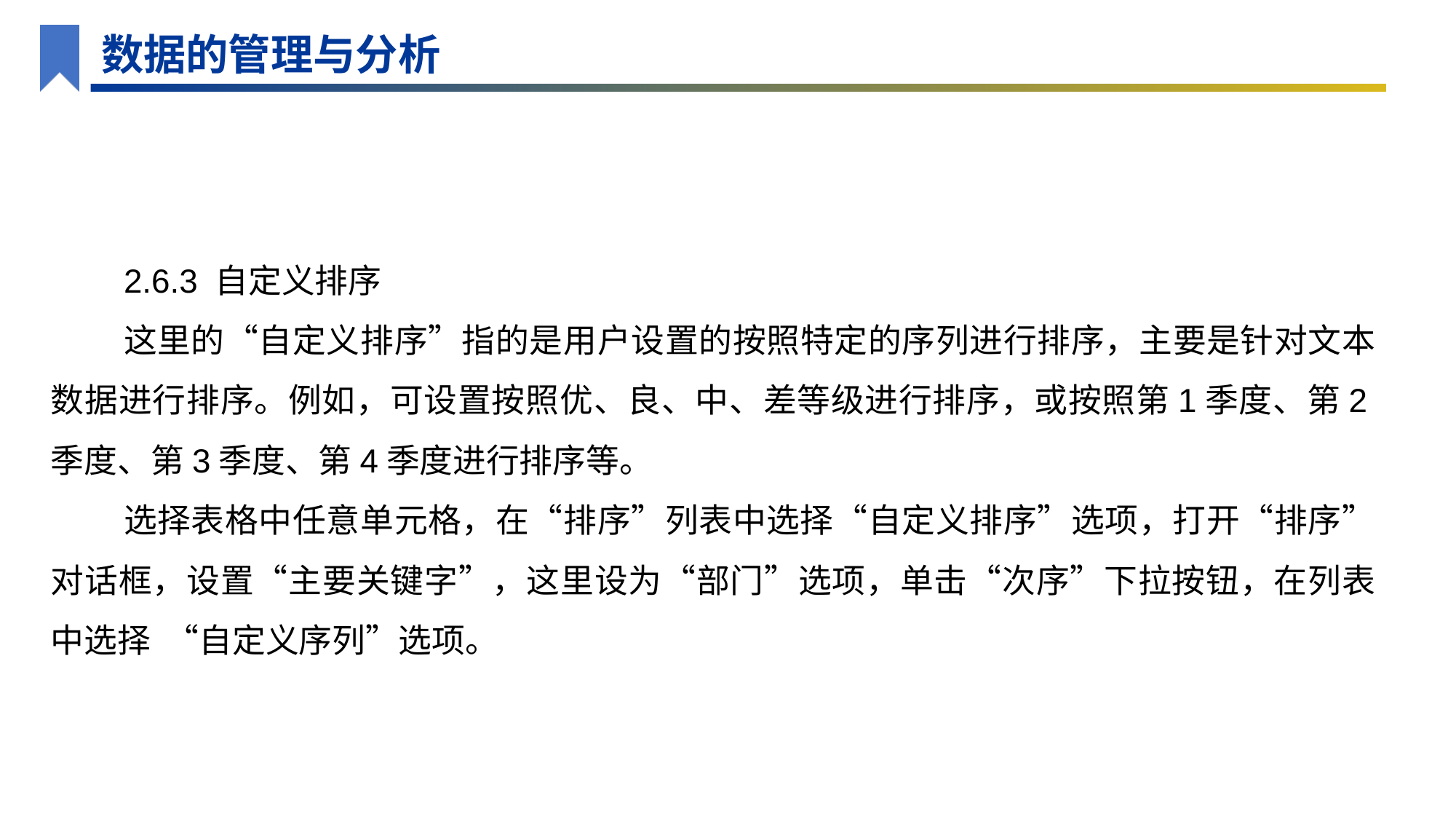

数据的管理与分析
2.6.3 自定义排序
这里的“自定义排序”指的是用户设置的按照特定的序列进行排序，主要是针对文本数据进行排序。例如，可设置按照优、良、中、差等级进行排序，或按照第1季度、第2季度、第3季度、第4季度进行排序等。
选择表格中任意单元格，在“排序”列表中选择“自定义排序”选项，打开“排序”对话框，设置“主要关键字”，这里设为“部门”选项，单击“次序”下拉按钮，在列表中选择  “自定义序列”选项。